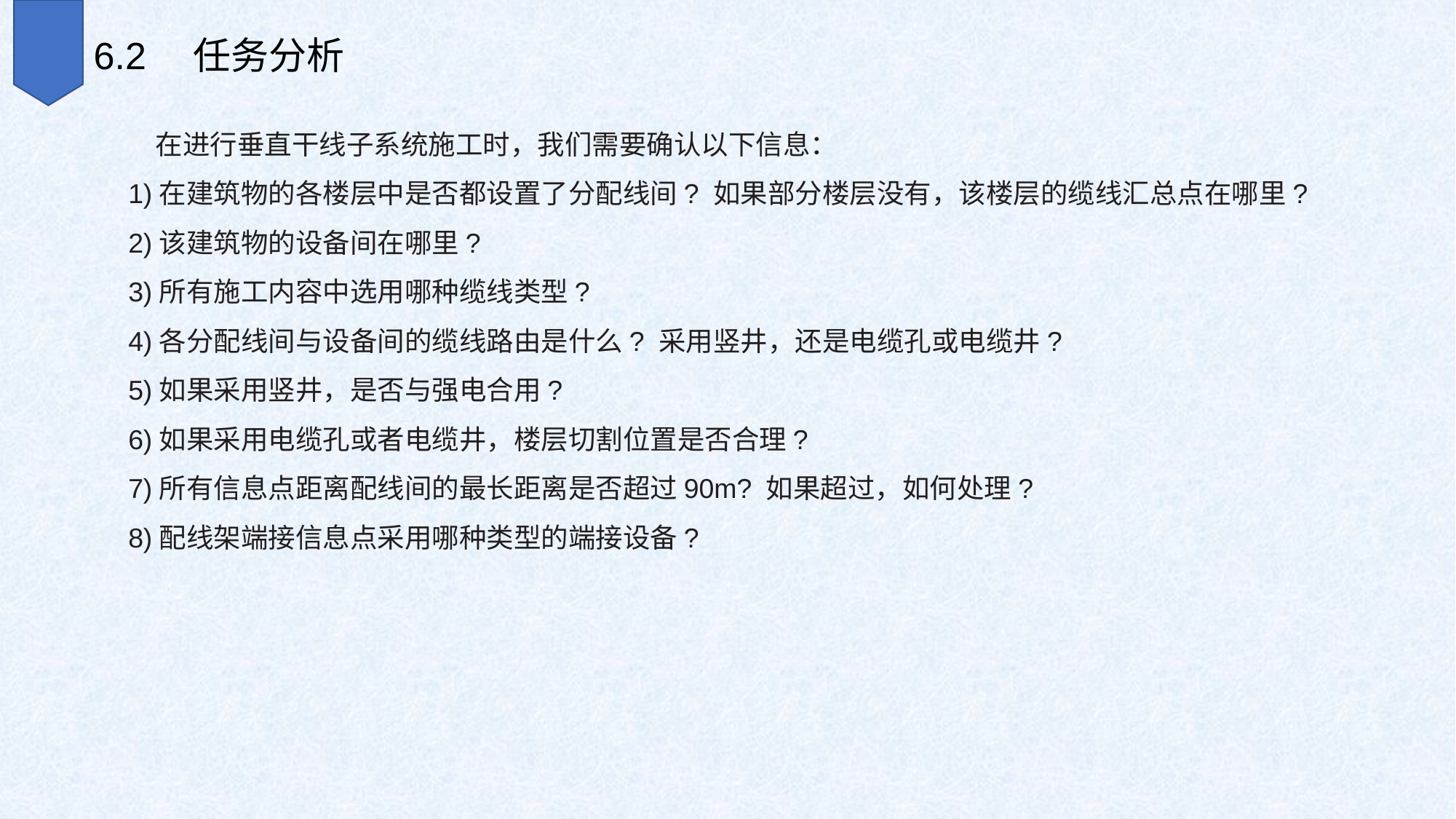

6.2　任务分析
　在进行垂直干线子系统施工时，我们需要确认以下信息：
1)在建筑物的各楼层中是否都设置了分配线间? 如果部分楼层没有，该楼层的缆线汇总点在哪里?
2)该建筑物的设备间在哪里?
3)所有施工内容中选用哪种缆线类型?
4)各分配线间与设备间的缆线路由是什么? 采用竖井，还是电缆孔或电缆井?
5)如果采用竖井，是否与强电合用?
6)如果采用电缆孔或者电缆井，楼层切割位置是否合理?
7)所有信息点距离配线间的最长距离是否超过90m? 如果超过，如何处理?
8)配线架端接信息点采用哪种类型的端接设备?